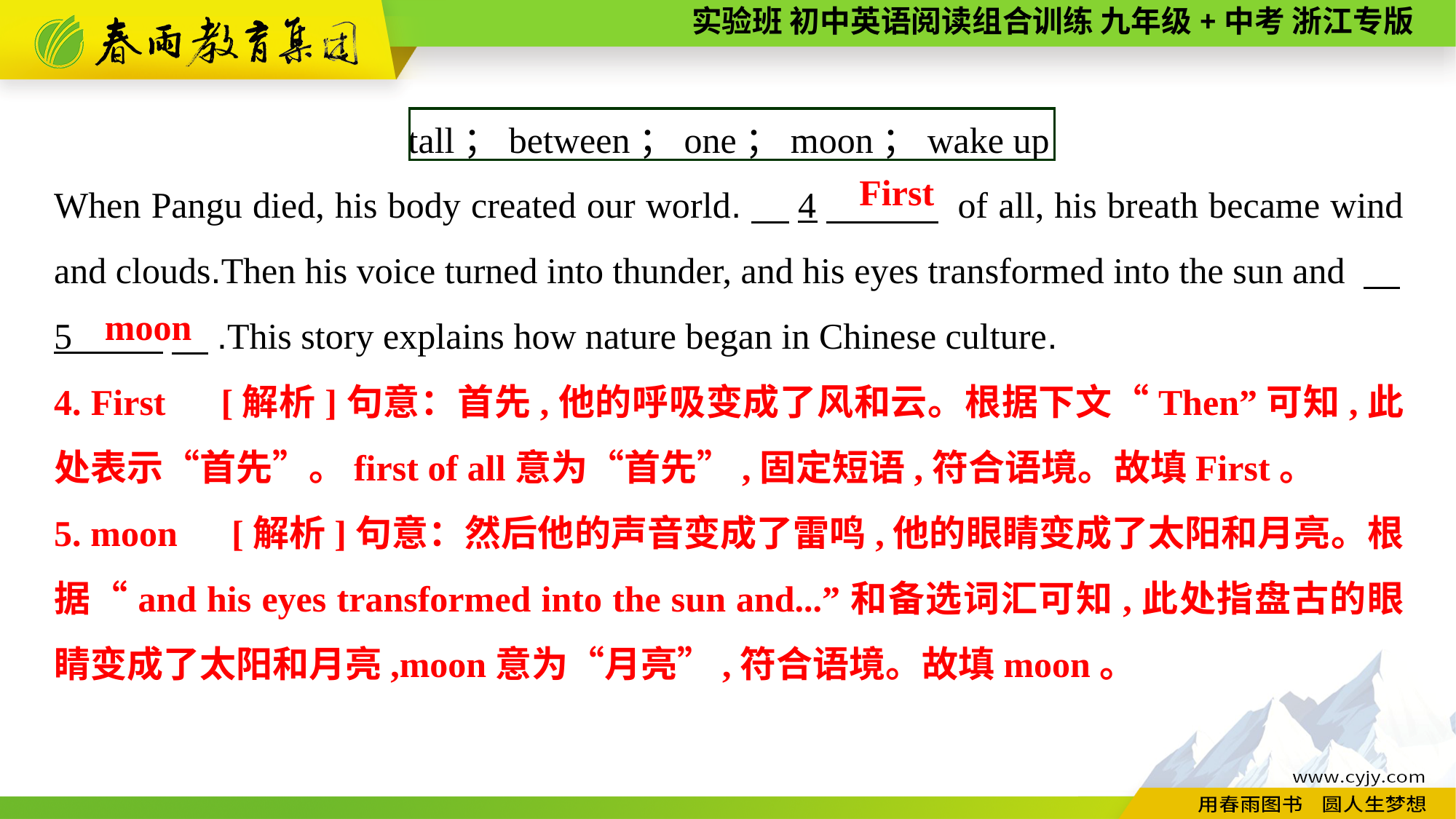

tall；between；one；moon；wake up
When Pangu died, his body created our world.　4　         of all, his breath became wind and clouds.Then his voice turned into thunder, and his eyes transformed into the sun and 　5          　.This story explains how nature began in Chinese culture.

First
moon
4. First　[解析]句意：首先,他的呼吸变成了风和云。根据下文“Then”可知,此处表示“首先”。first of all意为“首先”,固定短语,符合语境。故填First。
5. moon　[解析]句意：然后他的声音变成了雷鸣,他的眼睛变成了太阳和月亮。根据“and his eyes transformed into the sun and...”和备选词汇可知,此处指盘古的眼睛变成了太阳和月亮,moon意为“月亮”,符合语境。故填moon。